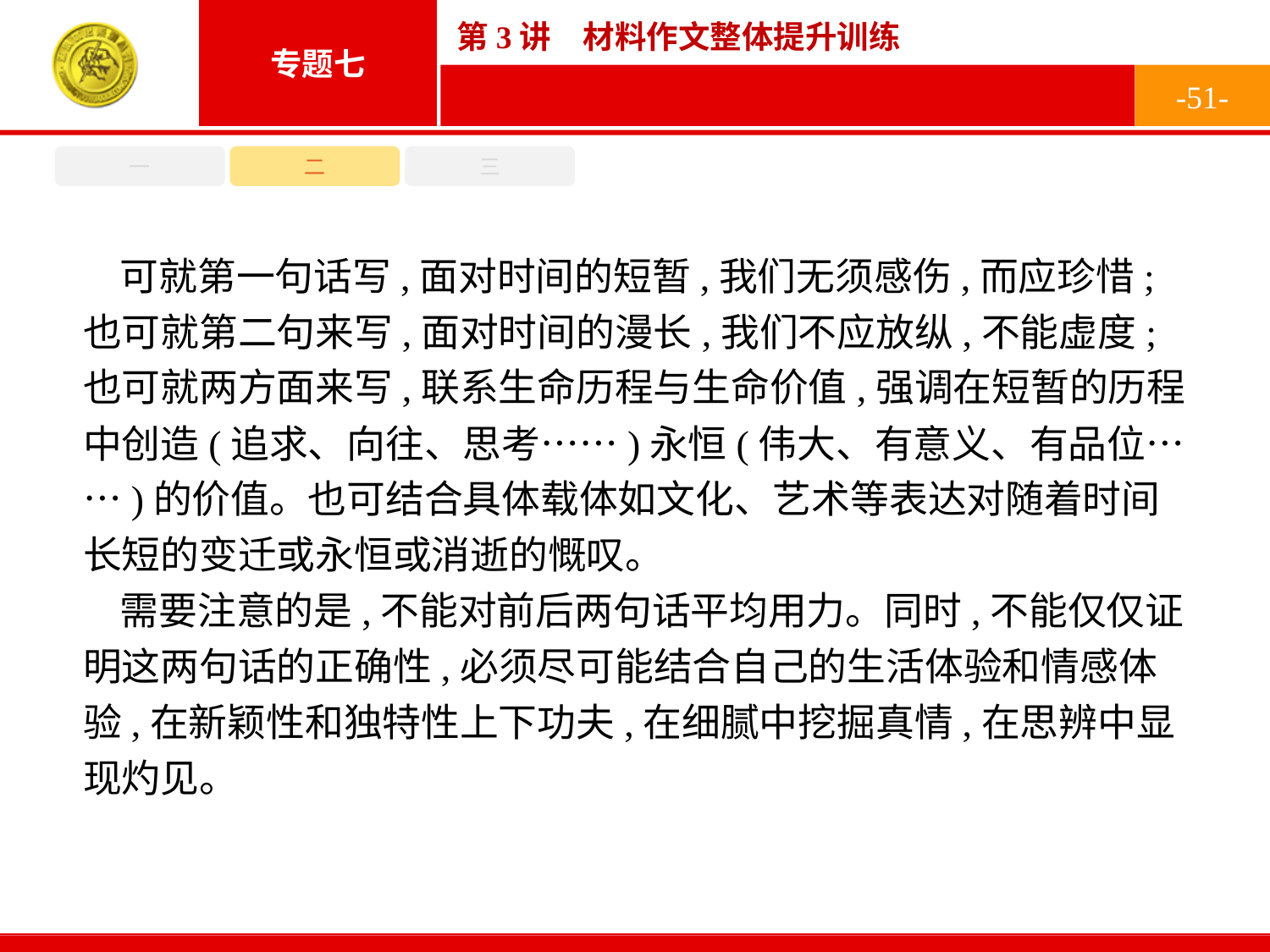

-51-
一
二
三
可就第一句话写,面对时间的短暂,我们无须感伤,而应珍惜;也可就第二句来写,面对时间的漫长,我们不应放纵,不能虚度;也可就两方面来写,联系生命历程与生命价值,强调在短暂的历程中创造(追求、向往、思考……)永恒(伟大、有意义、有品位……)的价值。也可结合具体载体如文化、艺术等表达对随着时间长短的变迁或永恒或消逝的慨叹。
需要注意的是,不能对前后两句话平均用力。同时,不能仅仅证明这两句话的正确性,必须尽可能结合自己的生活体验和情感体验,在新颖性和独特性上下功夫,在细腻中挖掘真情,在思辨中显现灼见。